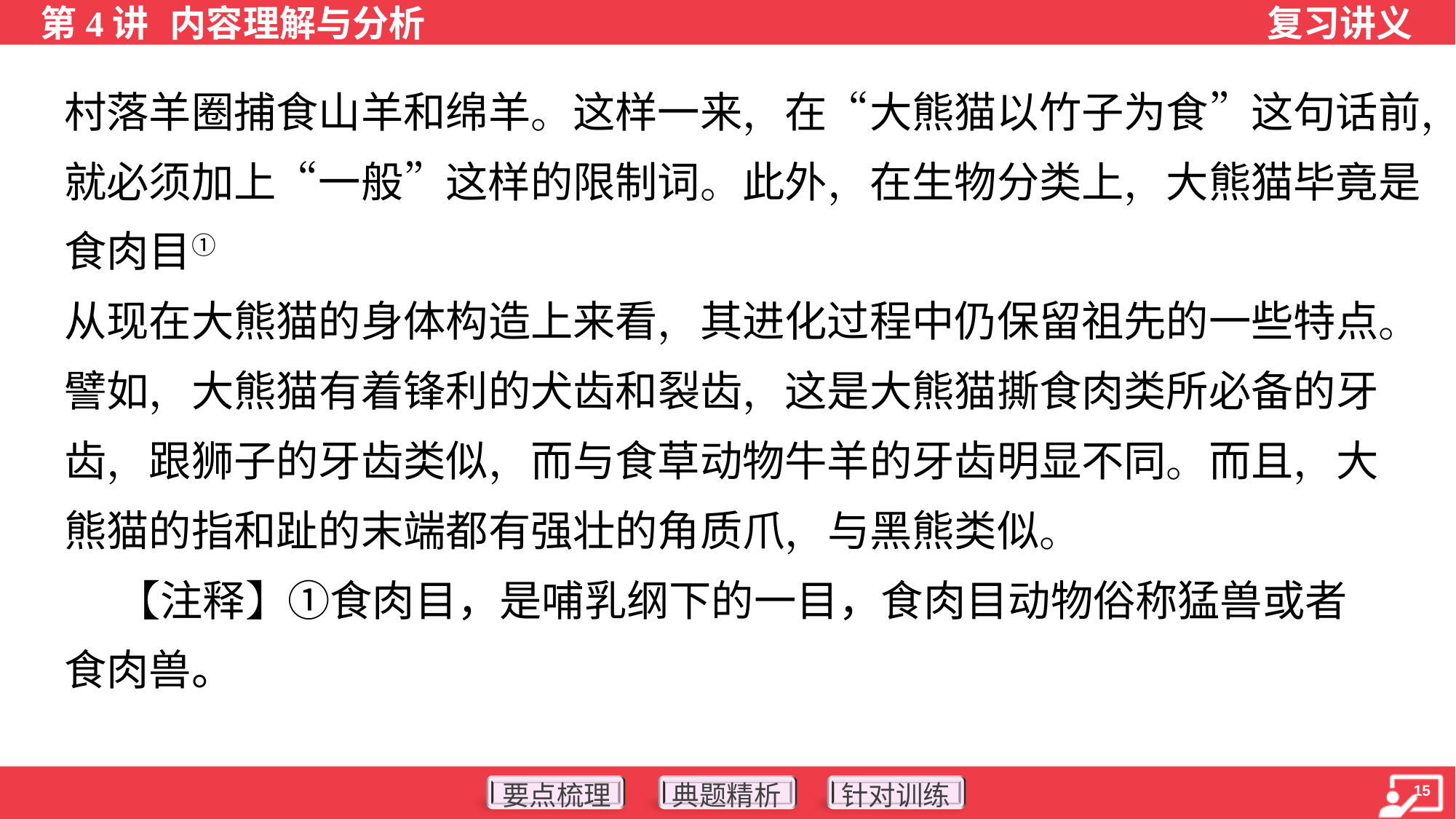

村落羊圈捕食山羊和绵羊。这样一来，在“大熊猫以竹子为食”这句话前，
就必须加上“一般”这样的限制词。此外，在生物分类上，大熊猫毕竟是
食肉目① 的一员，且不说它的远古祖先是名副其实的食肉类动物，就算
从现在大熊猫的身体构造上来看，其进化过程中仍保留祖先的一些特点。
譬如，大熊猫有着锋利的犬齿和裂齿，这是大熊猫撕食肉类所必备的牙
齿，跟狮子的牙齿类似，而与食草动物牛羊的牙齿明显不同。而且，大
熊猫的指和趾的末端都有强壮的角质爪，与黑熊类似。
    【注释】①食肉目，是哺乳纲下的一目，食肉目动物俗称猛兽或者
食肉兽。
（摘编自郭晔旻《“竹林隐士”的饮食生活》）